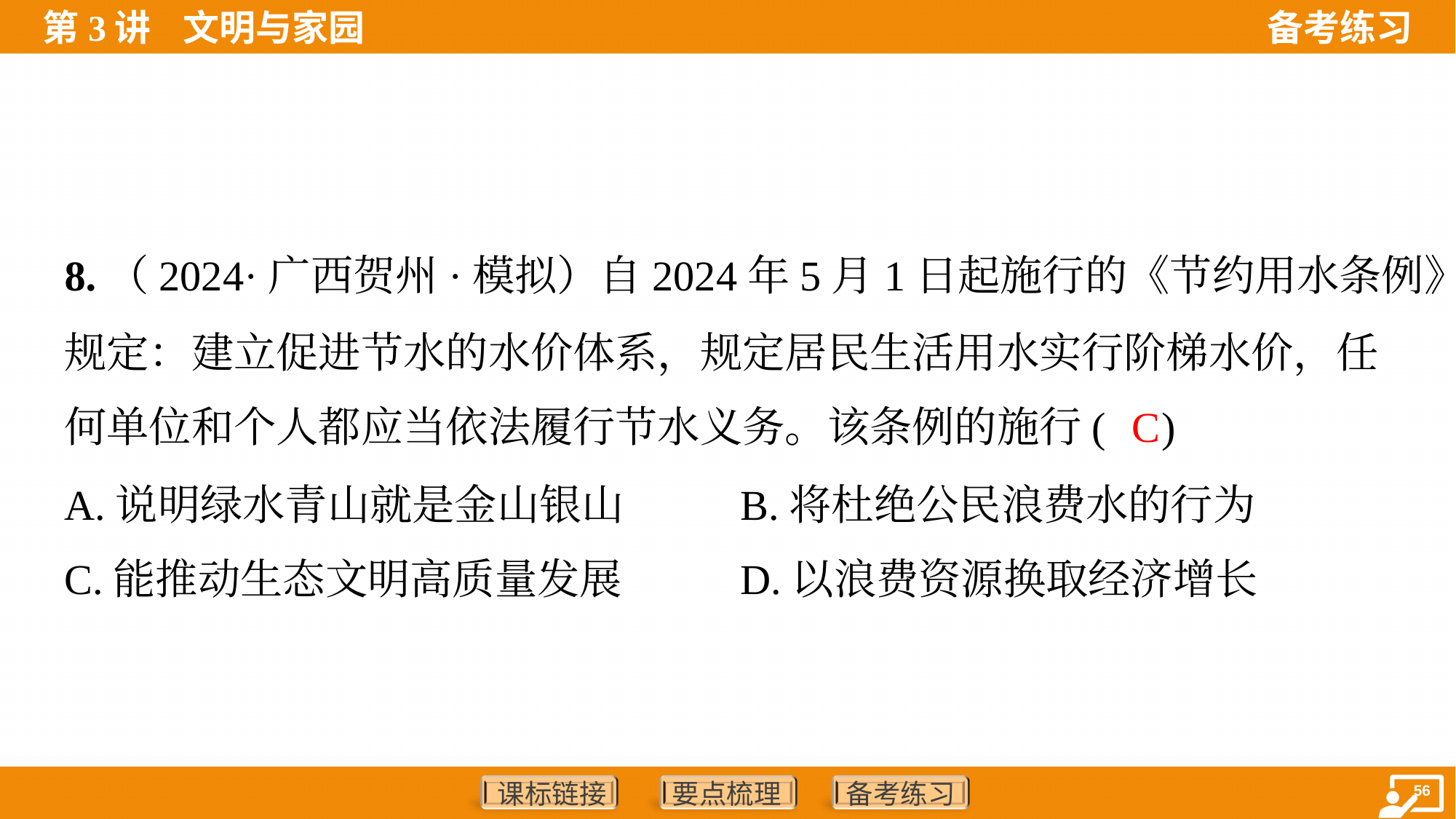

8.（2024·广西贺州·模拟）自2024年5月1日起施行的《节约用水条例》
规定：建立促进节水的水价体系，规定居民生活用水实行阶梯水价，任
何单位和个人都应当依法履行节水义务。该条例的施行(     )
C
A.说明绿水青山就是金山银山	B.将杜绝公民浪费水的行为
C.能推动生态文明高质量发展	D.以浪费资源换取经济增长